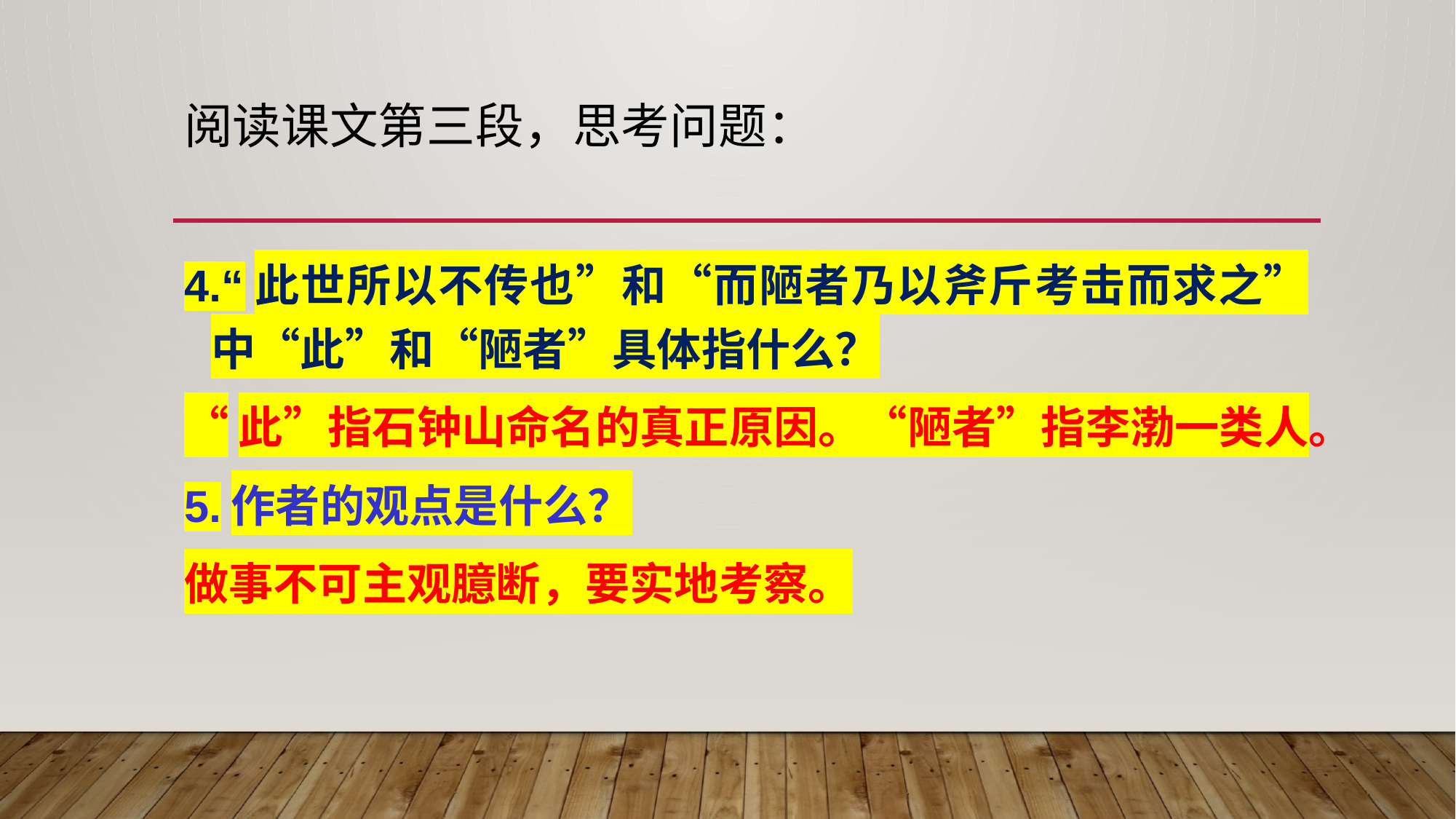

# 阅读课文第三段，思考问题：
4.“此世所以不传也”和“而陋者乃以斧斤考击而求之”中“此”和“陋者”具体指什么？
“此”指石钟山命名的真正原因。“陋者”指李渤一类人。
5.作者的观点是什么？
做事不可主观臆断，要实地考察。